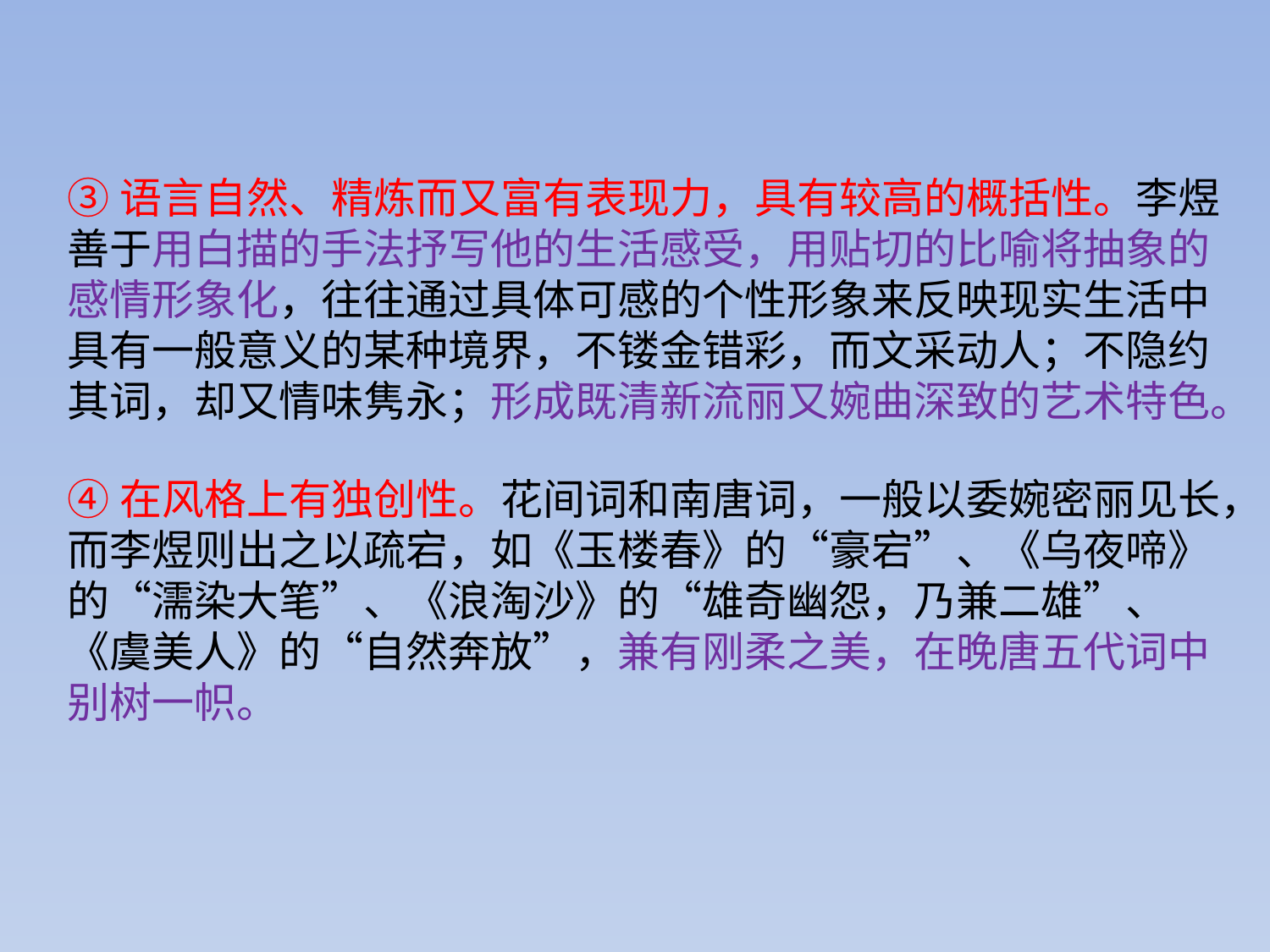

③语言自然、精炼而又富有表现力，具有较高的概括性。李煜善于用白描的手法抒写他的生活感受，用贴切的比喻将抽象的感情形象化，往往通过具体可感的个性形象来反映现实生活中具有一般意义的某种境界，不镂金错彩，而文采动人；不隐约其词，却又情味隽永；形成既清新流丽又婉曲深致的艺术特色。

④在风格上有独创性。花间词和南唐词，一般以委婉密丽见长，而李煜则出之以疏宕，如《玉楼春》的“豪宕”、《乌夜啼》的“濡染大笔”、《浪淘沙》的“雄奇幽怨，乃兼二雄”、《虞美人》的“自然奔放”，兼有刚柔之美，在晚唐五代词中别树一帜。